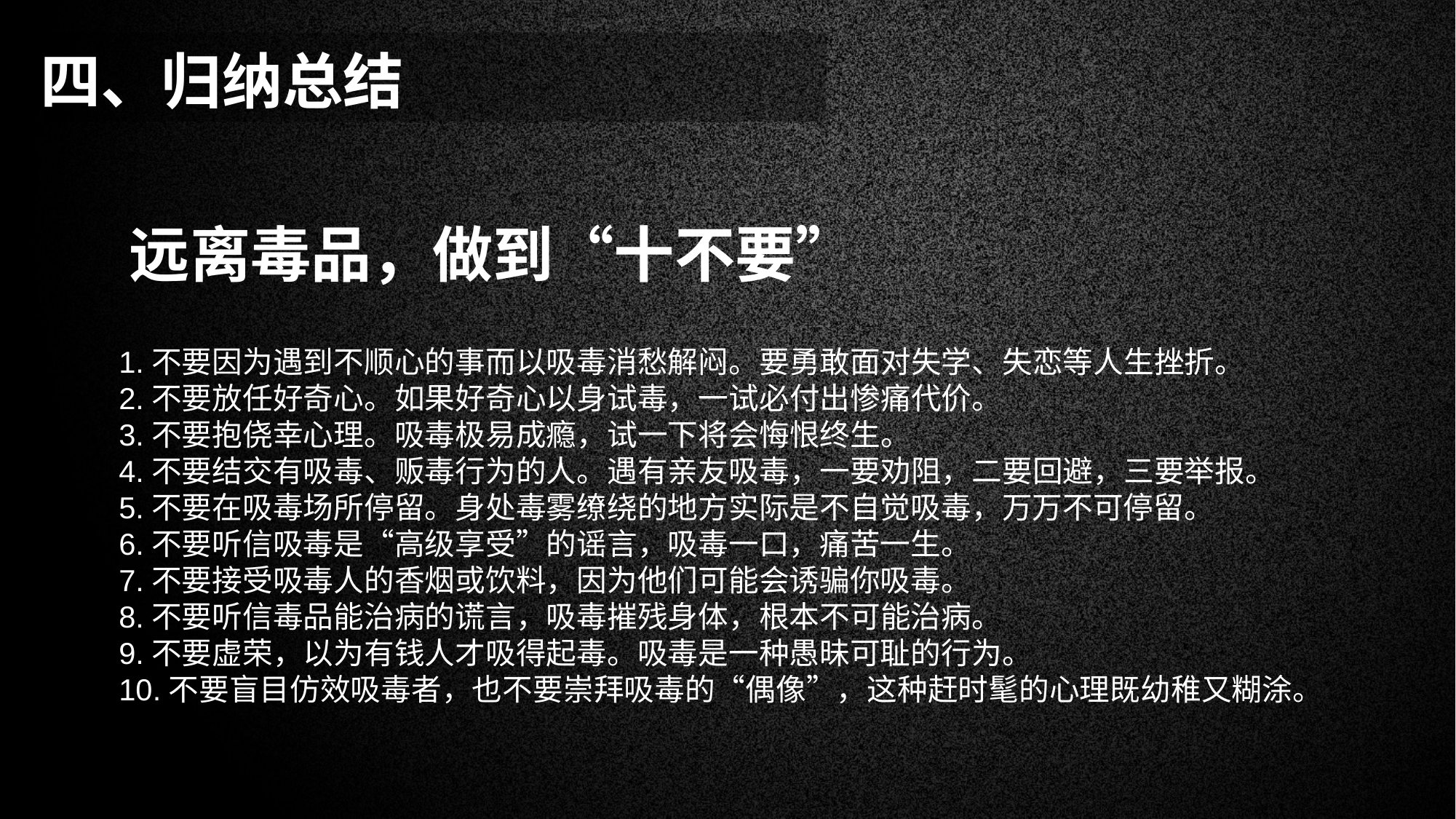

四、归纳总结
远离毒品，做到“十不要”
1.不要因为遇到不顺心的事而以吸毒消愁解闷。要勇敢面对失学、失恋等人生挫折。
2.不要放任好奇心。如果好奇心以身试毒，一试必付出惨痛代价。
3.不要抱侥幸心理。吸毒极易成瘾，试一下将会悔恨终生。
4.不要结交有吸毒、贩毒行为的人。遇有亲友吸毒，一要劝阻，二要回避，三要举报。
5.不要在吸毒场所停留。身处毒雾缭绕的地方实际是不自觉吸毒，万万不可停留。
6.不要听信吸毒是“高级享受”的谣言，吸毒一口，痛苦一生。
7.不要接受吸毒人的香烟或饮料，因为他们可能会诱骗你吸毒。
8.不要听信毒品能治病的谎言，吸毒摧残身体，根本不可能治病。
9.不要虚荣，以为有钱人才吸得起毒。吸毒是一种愚昧可耻的行为。
10.不要盲目仿效吸毒者，也不要崇拜吸毒的“偶像”，这种赶时髦的心理既幼稚又糊涂。